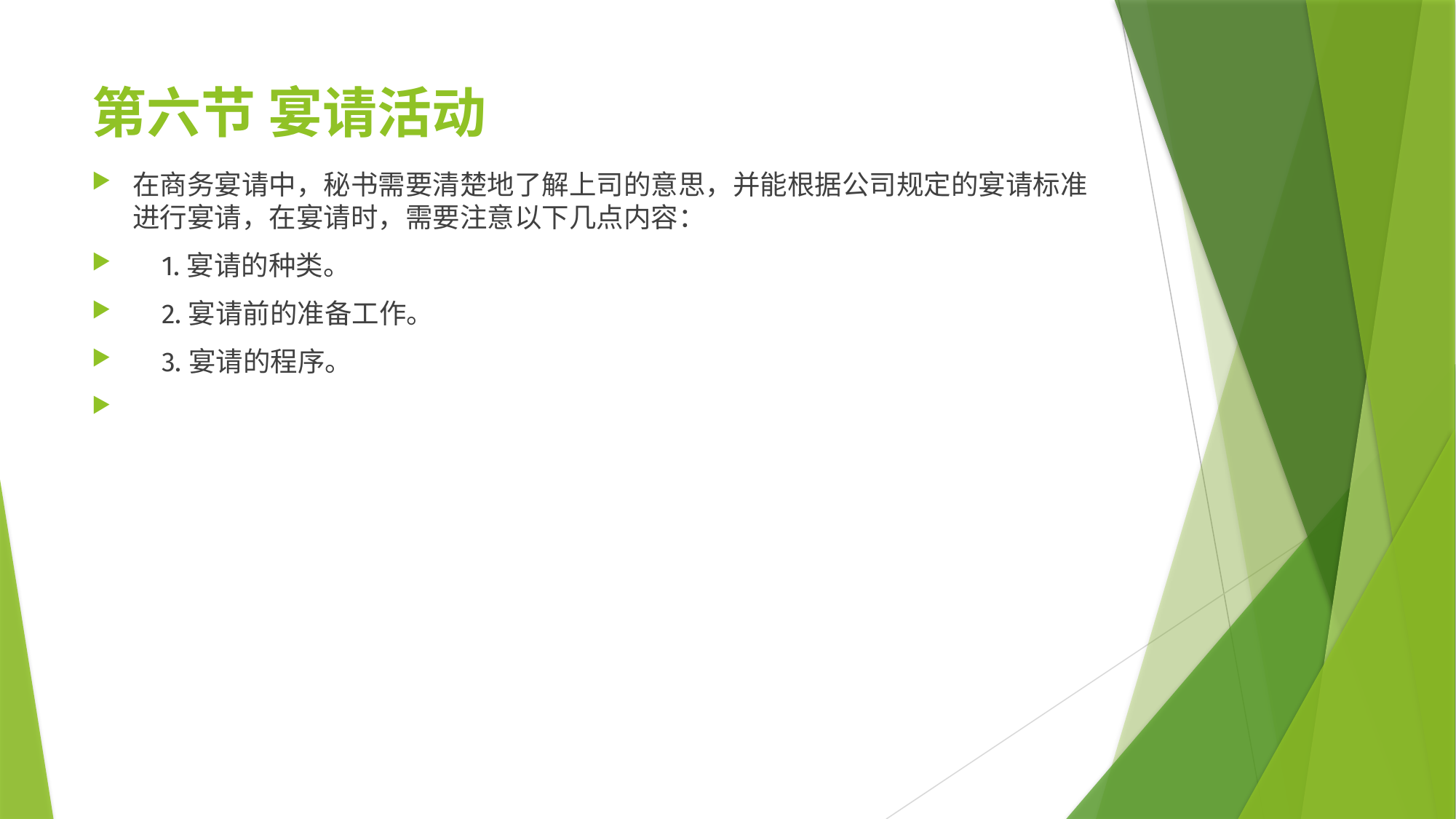

# 第六节 宴请活动
在商务宴请中，秘书需要清楚地了解上司的意思，并能根据公司规定的宴请标准进行宴请，在宴请时，需要注意以下几点内容：
    1.宴请的种类。
    2.宴请前的准备工作。
    3.宴请的程序。